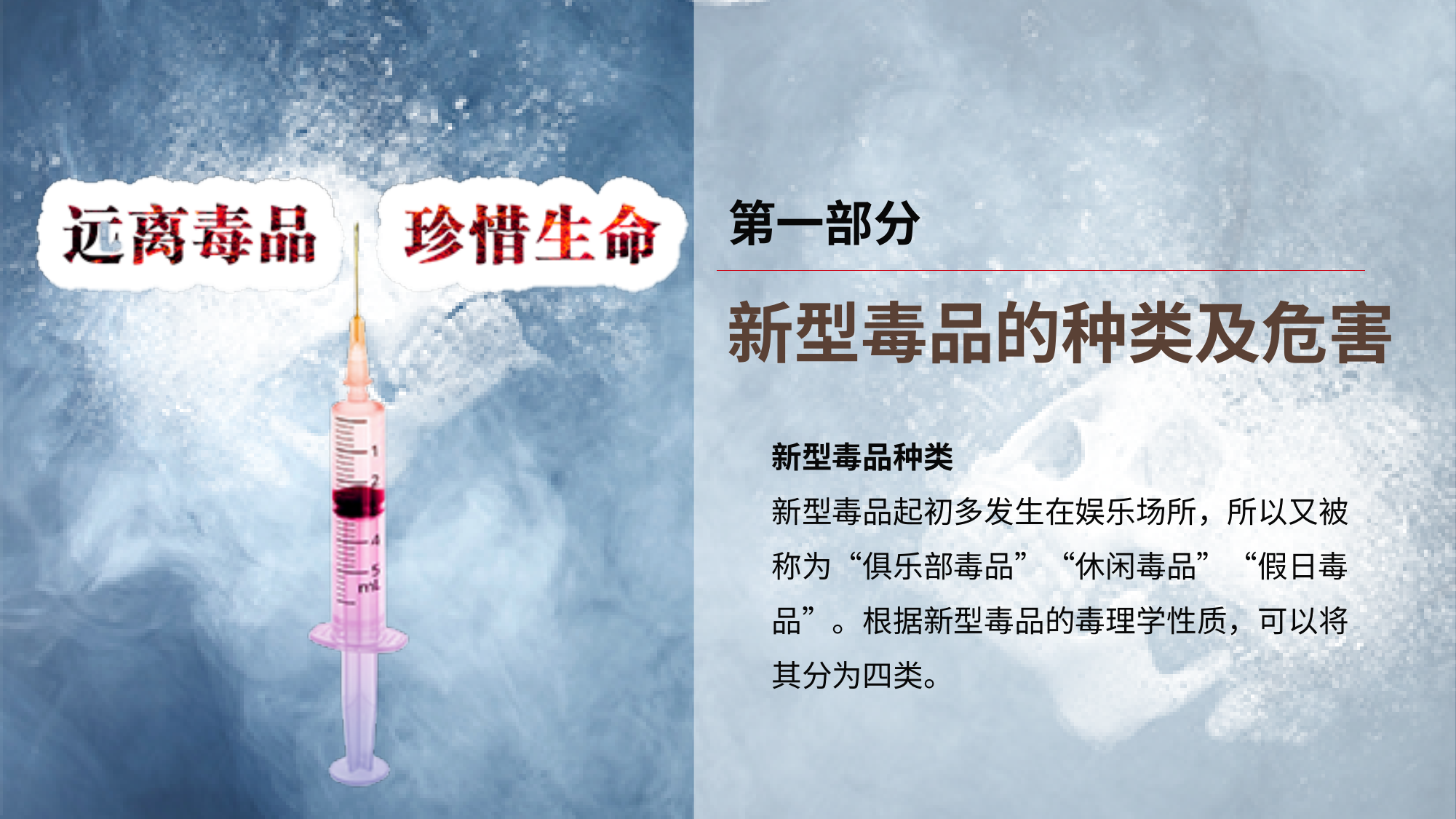

第一部分
新型毒品的种类及危害
新型毒品种类
新型毒品起初多发生在娱乐场所，所以又被称为“俱乐部毒品”“休闲毒品”“假日毒品”。根据新型毒品的毒理学性质，可以将其分为四类。